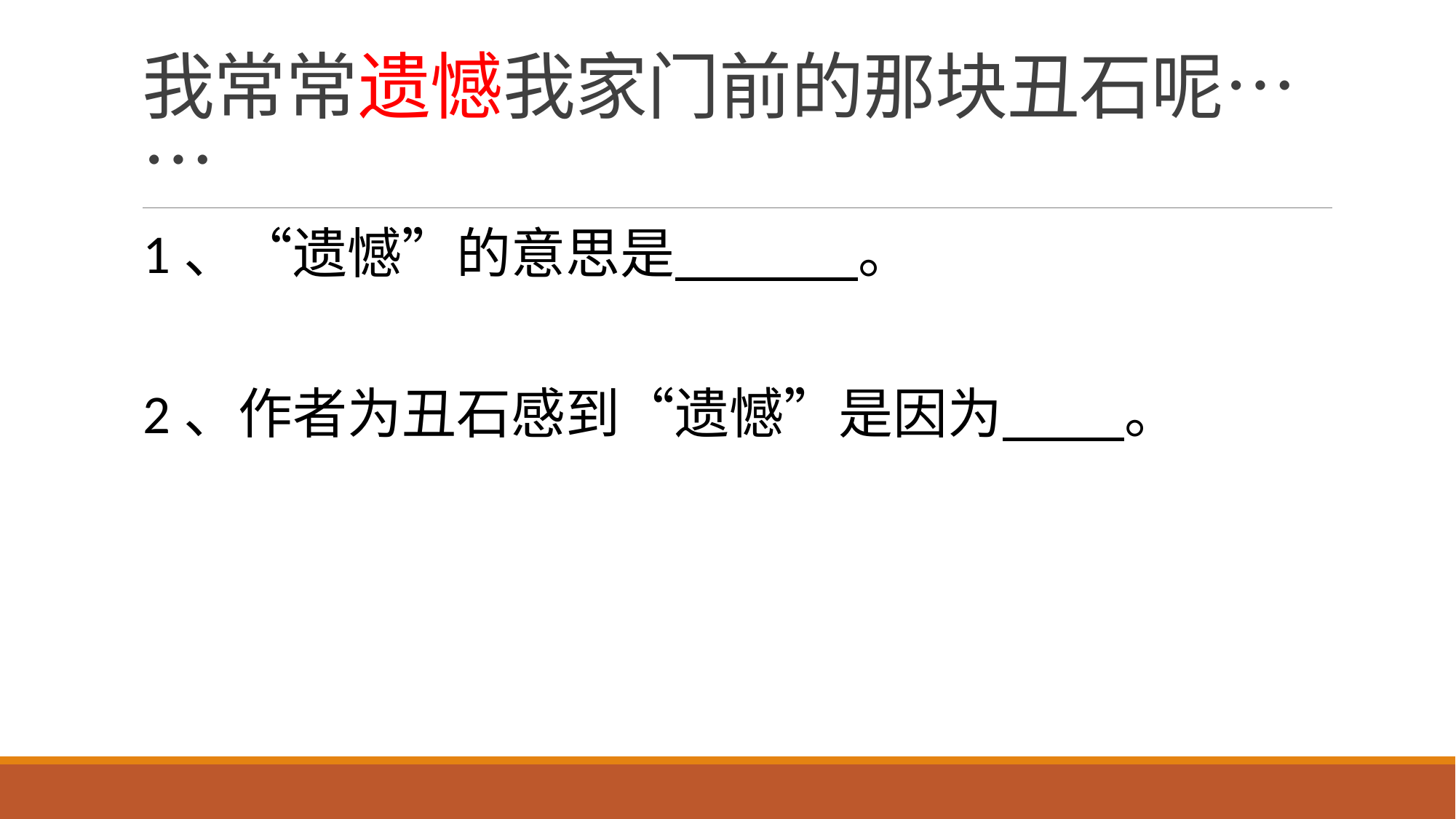

# 我常常遗憾我家门前的那块丑石呢……
1、“遗憾”的意思是               。

2、作者为丑石感到“遗憾”是因为          。